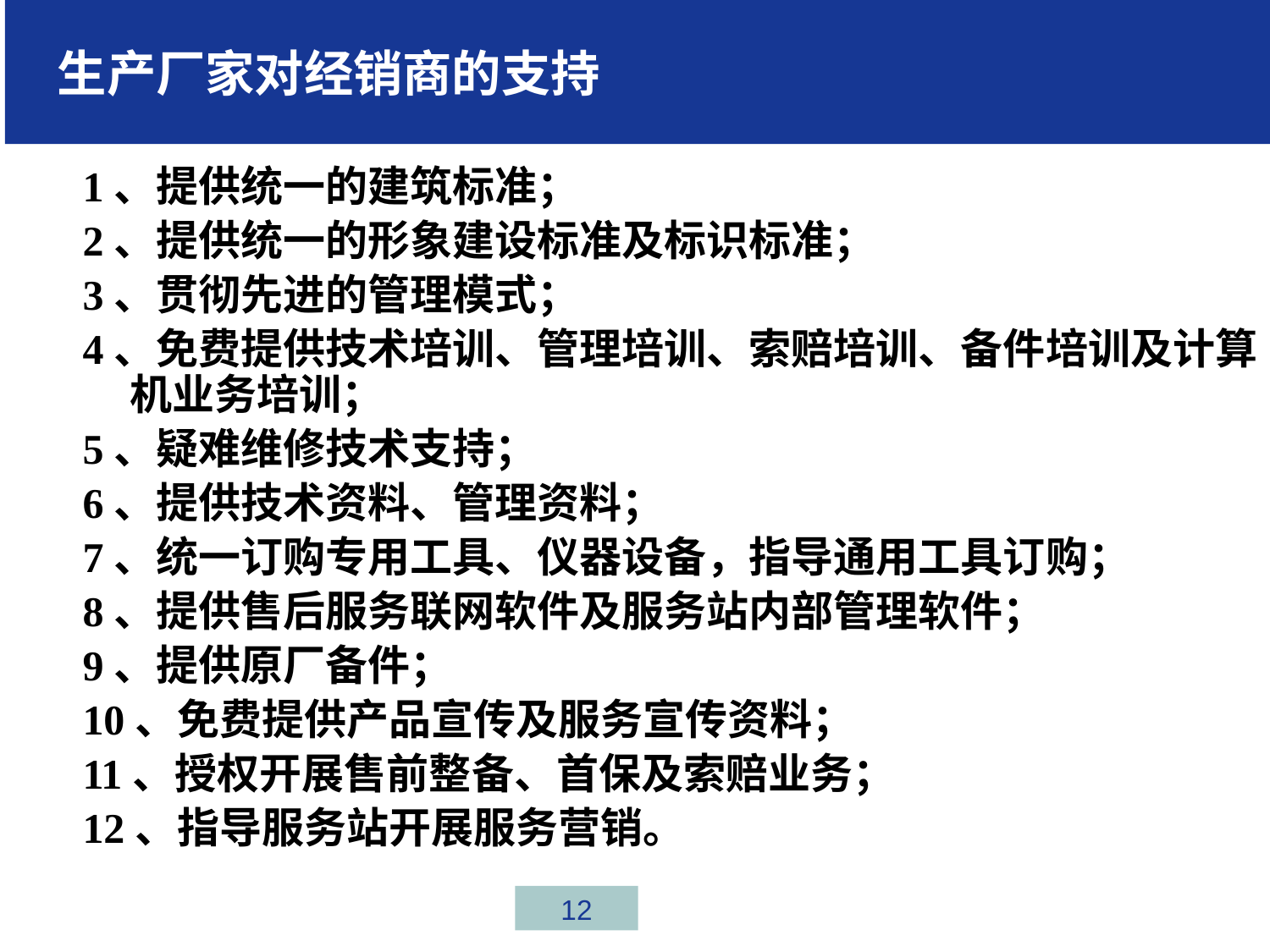

生产厂家对经销商的支持
1、提供统一的建筑标准；
2、提供统一的形象建设标准及标识标准；
3、贯彻先进的管理模式；
4、免费提供技术培训、管理培训、索赔培训、备件培训及计算机业务培训；
5、疑难维修技术支持；
6、提供技术资料、管理资料；
7、统一订购专用工具、仪器设备，指导通用工具订购；
8、提供售后服务联网软件及服务站内部管理软件；
9、提供原厂备件；
10、免费提供产品宣传及服务宣传资料；
11、授权开展售前整备、首保及索赔业务；
12、指导服务站开展服务营销。
12